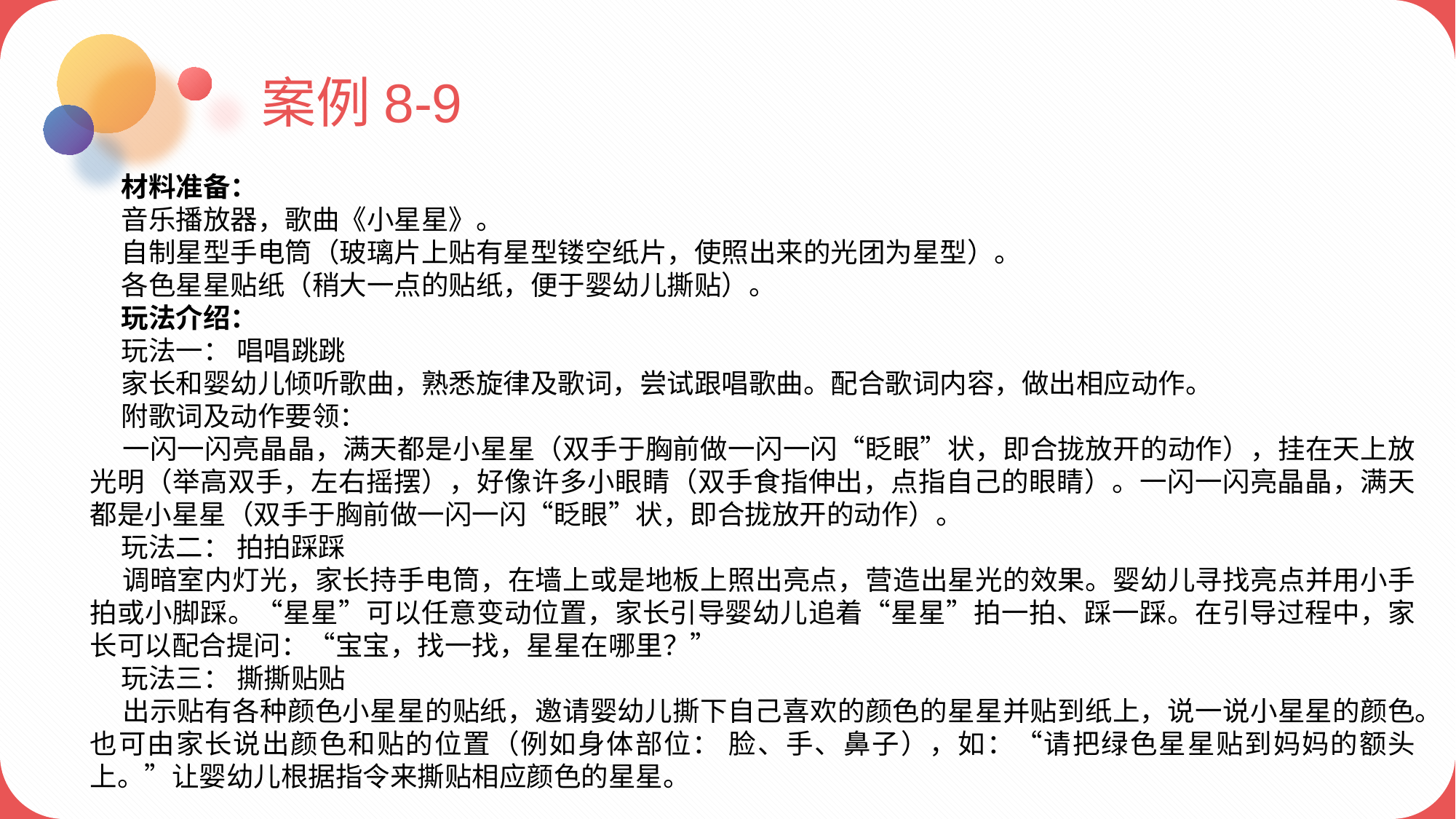

案例8-9
    材料准备：
    音乐播放器，歌曲《小星星》。
    自制星型手电筒（玻璃片上贴有星型镂空纸片，使照出来的光团为星型）。
    各色星星贴纸（稍大一点的贴纸，便于婴幼儿撕贴）。
    玩法介绍：
    玩法一： 唱唱跳跳
    家长和婴幼儿倾听歌曲，熟悉旋律及歌词，尝试跟唱歌曲。配合歌词内容，做出相应动作。
    附歌词及动作要领：
    一闪一闪亮晶晶，满天都是小星星（双手于胸前做一闪一闪“眨眼”状，即合拢放开的动作），挂在天上放光明（举高双手，左右摇摆），好像许多小眼睛（双手食指伸出，点指自己的眼睛）。一闪一闪亮晶晶，满天都是小星星（双手于胸前做一闪一闪“眨眼”状，即合拢放开的动作）。
    玩法二： 拍拍踩踩
    调暗室内灯光，家长持手电筒，在墙上或是地板上照出亮点，营造出星光的效果。婴幼儿寻找亮点并用小手拍或小脚踩。“星星”可以任意变动位置，家长引导婴幼儿追着“星星”拍一拍、踩一踩。在引导过程中，家长可以配合提问：“宝宝，找一找，星星在哪里？”
    玩法三： 撕撕贴贴
    出示贴有各种颜色小星星的贴纸，邀请婴幼儿撕下自己喜欢的颜色的星星并贴到纸上，说一说小星星的颜色。也可由家长说出颜色和贴的位置（例如身体部位： 脸、手、鼻子），如：“请把绿色星星贴到妈妈的额头上。”让婴幼儿根据指令来撕贴相应颜色的星星。